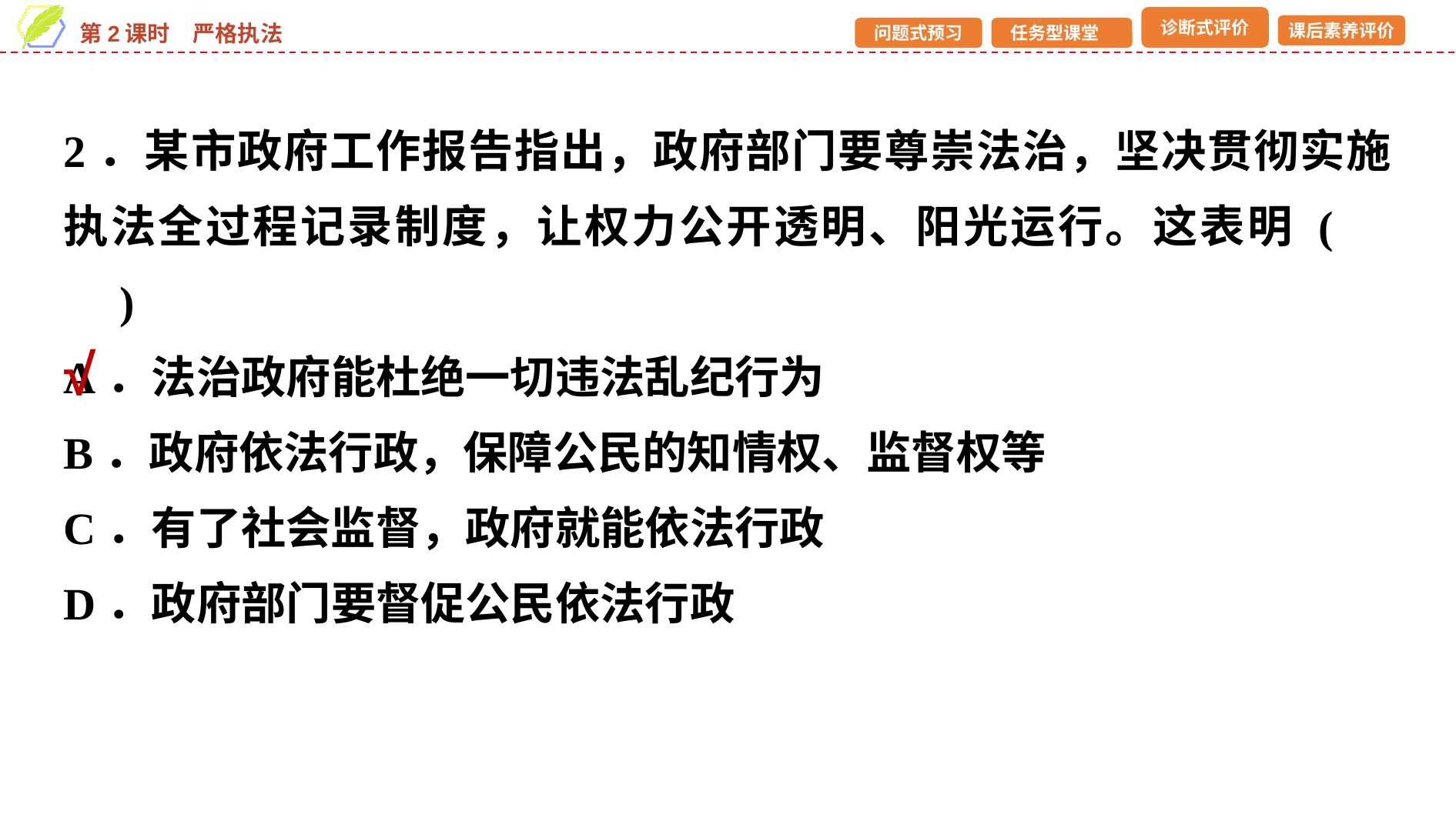

2．某市政府工作报告指出，政府部门要尊崇法治，坚决贯彻实施执法全过程记录制度，让权力公开透明、阳光运行。这表明 (　　)
A．法治政府能杜绝一切违法乱纪行为
B．政府依法行政，保障公民的知情权、监督权等
C．有了社会监督，政府就能依法行政
D．政府部门要督促公民依法行政
√